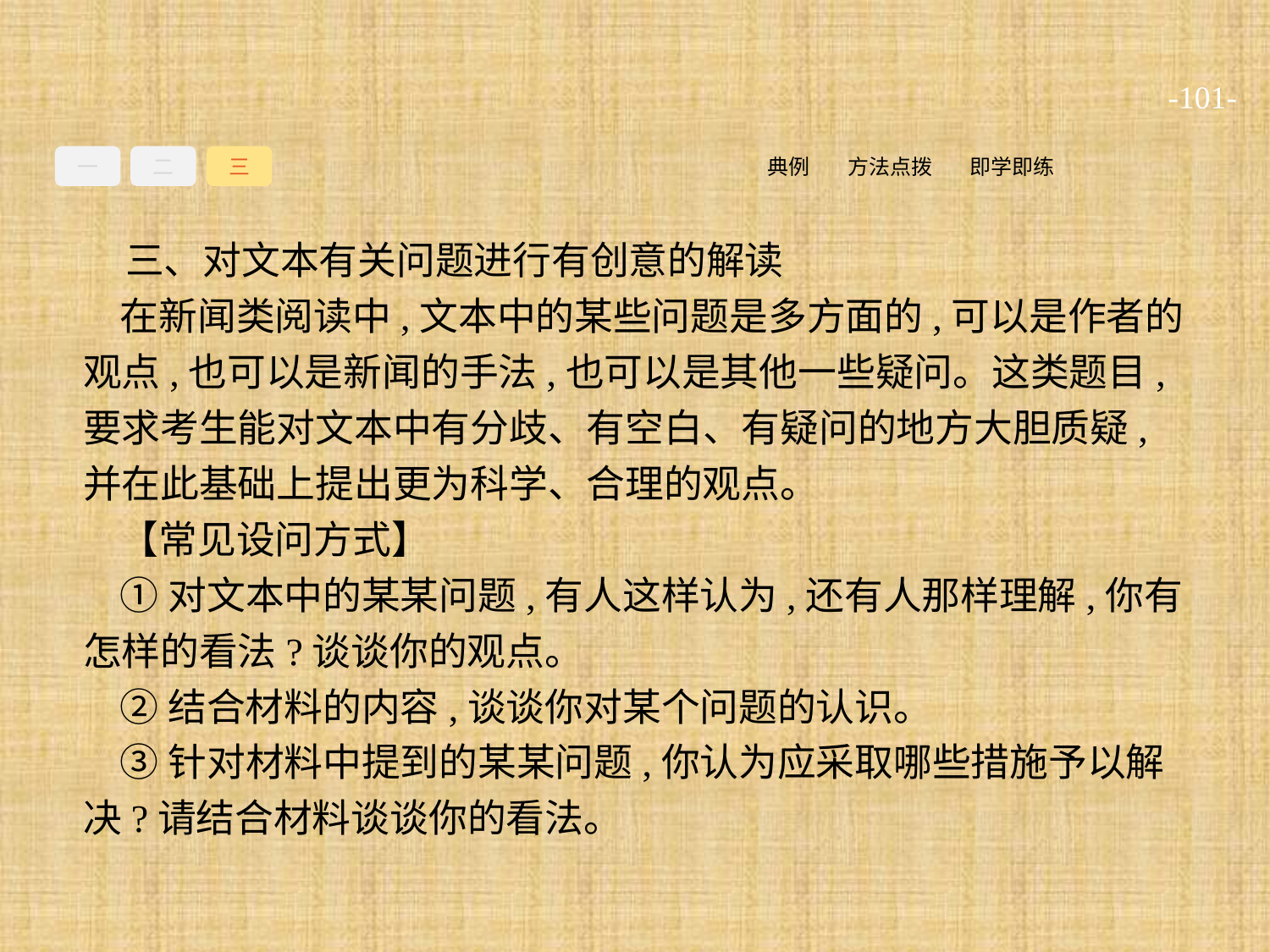

-101-
一
二
三
即学即练
方法点拨
典例
三、对文本有关问题进行有创意的解读
在新闻类阅读中,文本中的某些问题是多方面的,可以是作者的观点,也可以是新闻的手法,也可以是其他一些疑问。这类题目,要求考生能对文本中有分歧、有空白、有疑问的地方大胆质疑,并在此基础上提出更为科学、合理的观点。
【常见设问方式】
①对文本中的某某问题,有人这样认为,还有人那样理解,你有怎样的看法?谈谈你的观点。
②结合材料的内容,谈谈你对某个问题的认识。
③针对材料中提到的某某问题,你认为应采取哪些措施予以解决?请结合材料谈谈你的看法。